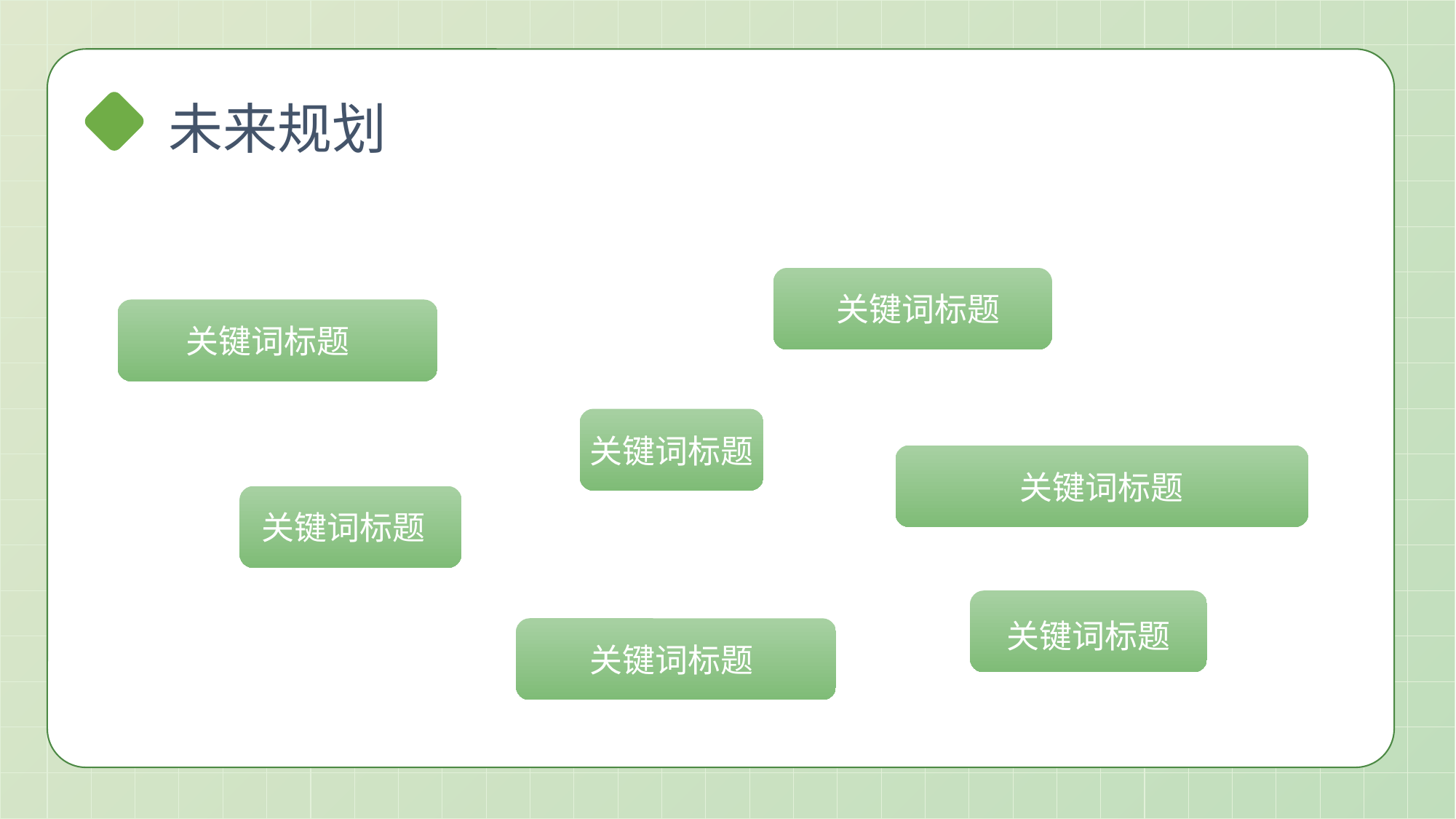

未来规划

关键词标题

关键词标题

关键词标题

关键词标题

关键词标题

关键词标题

关键词标题